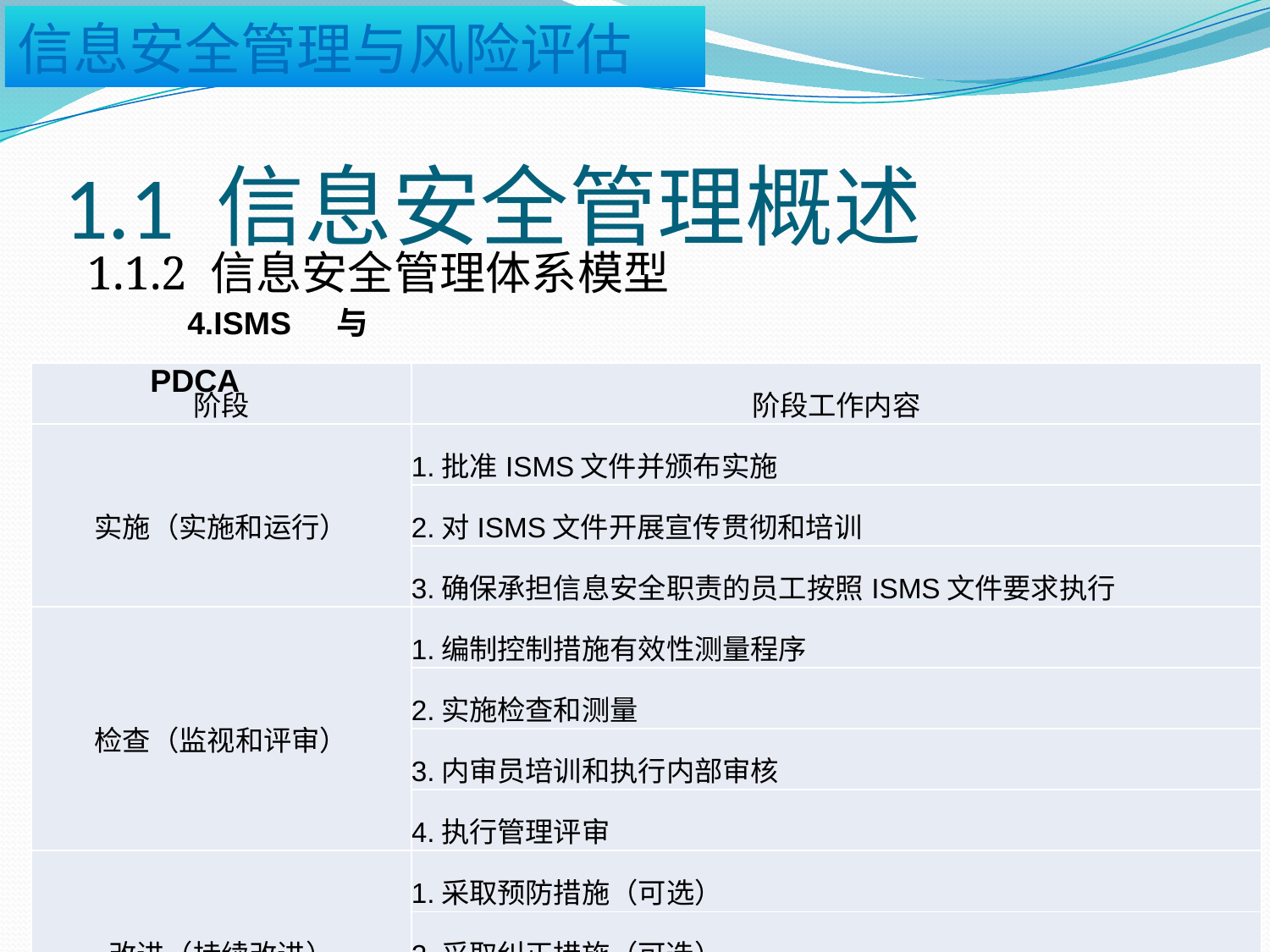

# 1.1 信息安全管理概述
1.1.2 信息安全管理体系模型
4.ISMS与PDCA
| 阶段 | 阶段工作内容 |
| --- | --- |
| 实施（实施和运行） | 1.批准ISMS文件并颁布实施 |
|  | 2.对ISMS文件开展宣传贯彻和培训 |
|  | 3.确保承担信息安全职责的员工按照ISMS文件要求执行 |
| 检查（监视和评审） | 1.编制控制措施有效性测量程序 |
|  | 2.实施检查和测量 |
|  | 3.内审员培训和执行内部审核 |
|  | 4.执行管理评审 |
| 改进（持续改进） | 1.采取预防措施（可选） |
|  | 2.采取纠正措施（可选） |
|  | 3.采取措施，持续改进ISMS |